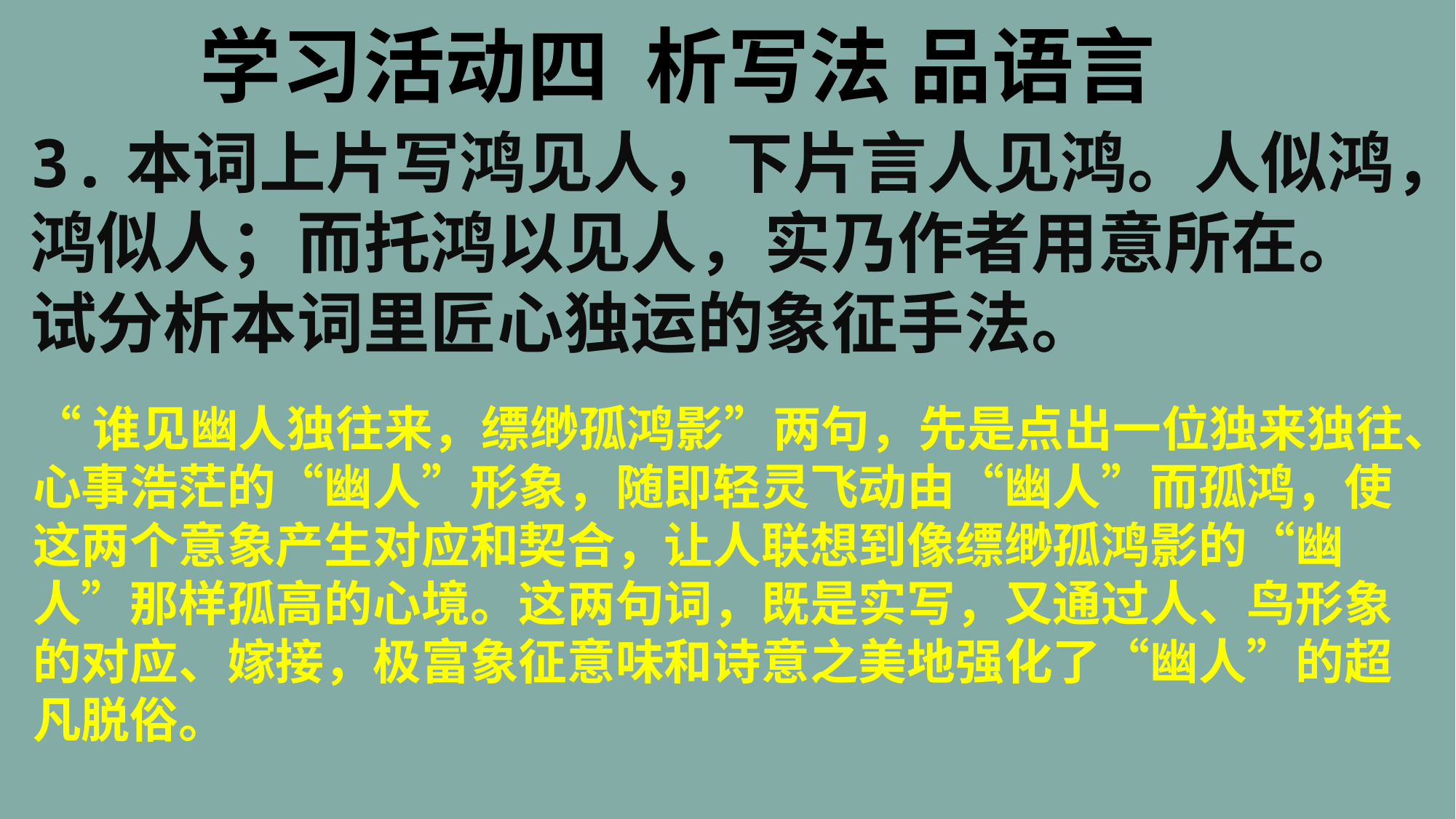

学习活动四  析写法 品语言

3.本词上片写鸿见人，下片言人见鸿。人似鸿，鸿似人；而托鸿以见人，实乃作者用意所在。试分析本词里匠心独运的象征手法。
“谁见幽人独往来，缥缈孤鸿影”两句，先是点出一位独来独往、心事浩茫的“幽人”形象，随即轻灵飞动由“幽人”而孤鸿，使这两个意象产生对应和契合，让人联想到像缥缈孤鸿影的“幽人”那样孤高的心境。这两句词，既是实写，又通过人、鸟形象的对应、嫁接，极富象征意味和诗意之美地强化了“幽人”的超凡脱俗。